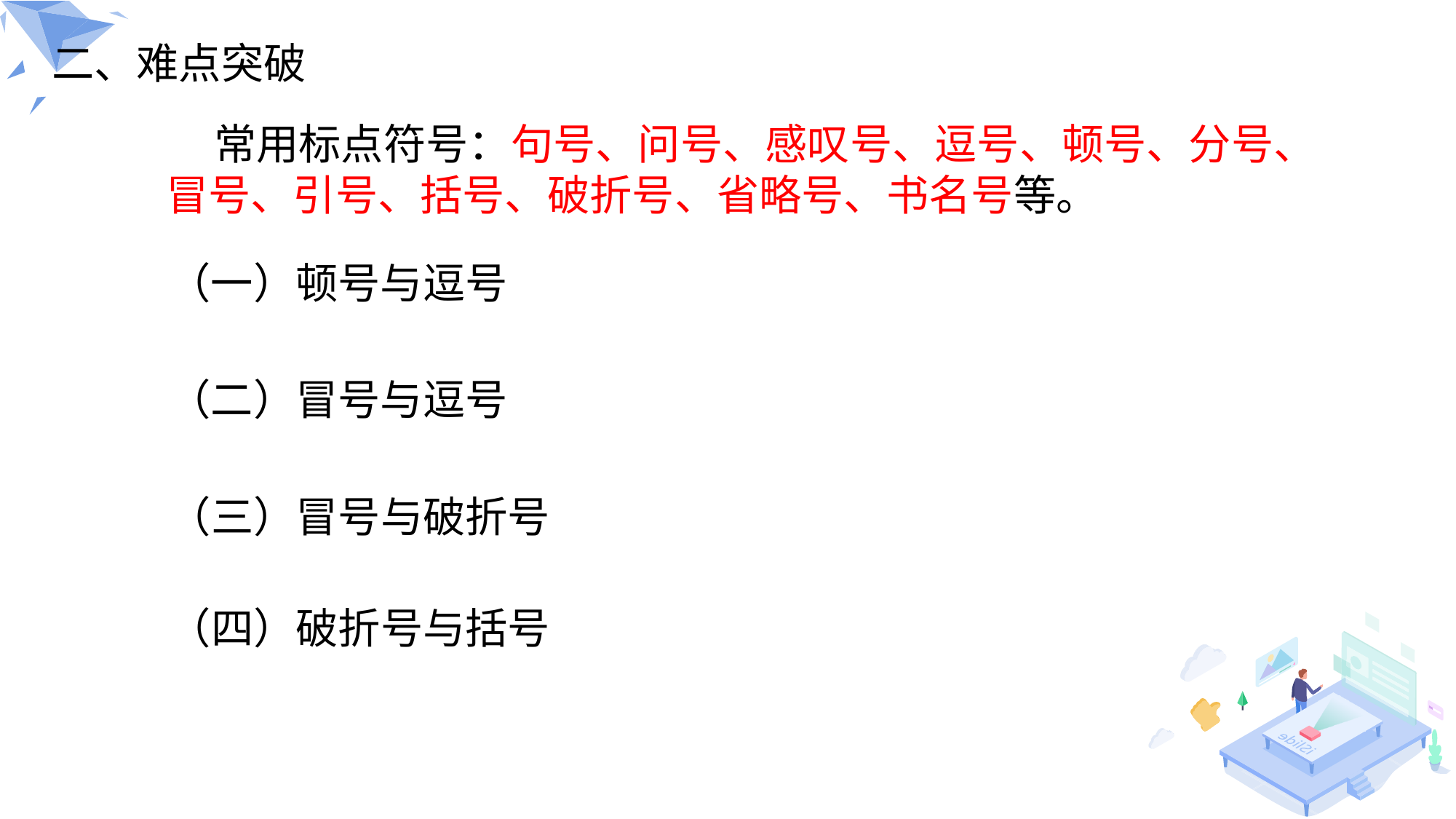

二、难点突破
    常用标点符号：句号、问号、感叹号、逗号、顿号、分号、
冒号、引号、括号、破折号、省略号、书名号等。
（一）顿号与逗号
（二）冒号与逗号
（三）冒号与破折号
（四）破折号与括号